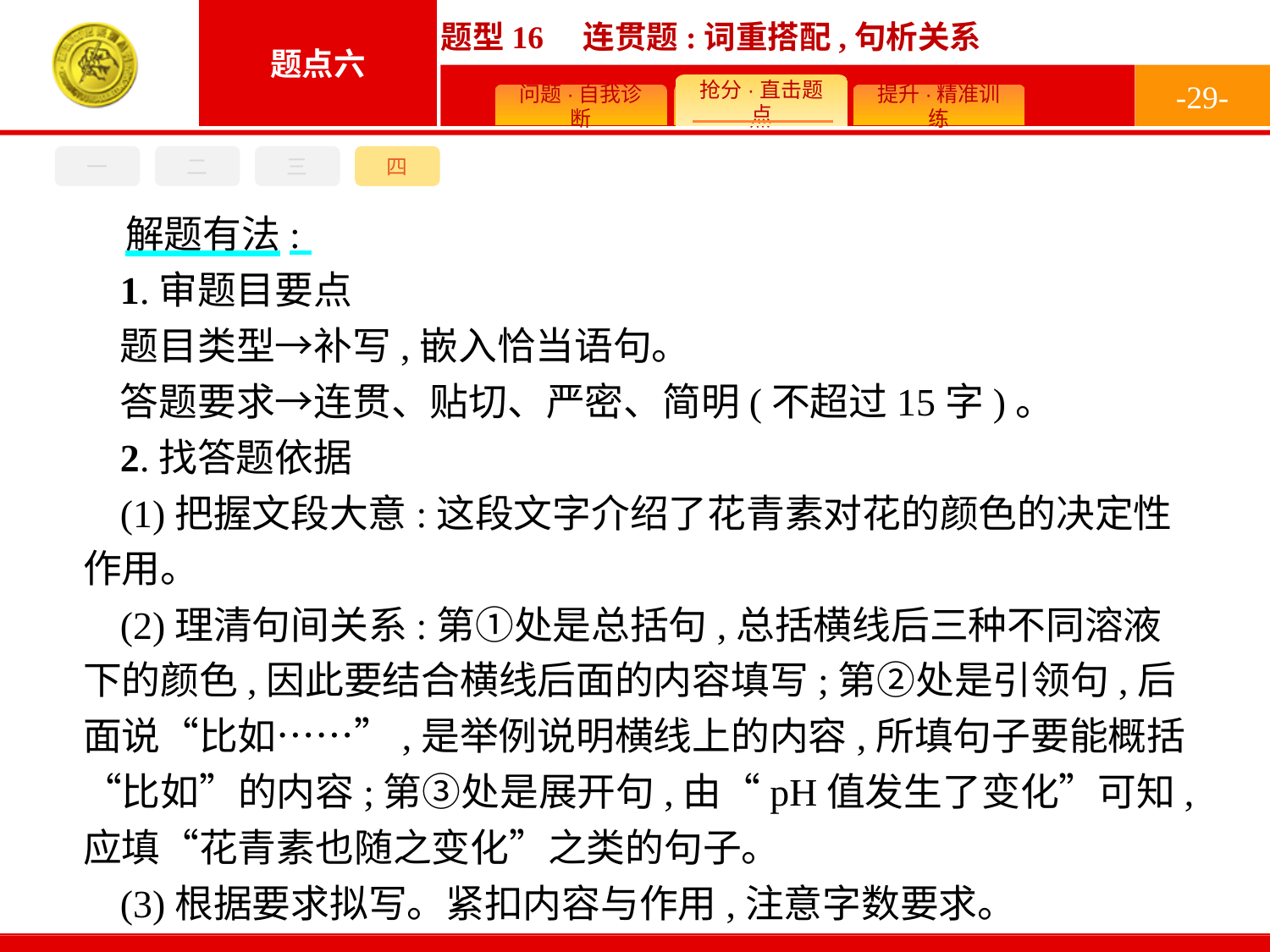

-29-
一
二
三
四
解题有法:
1.审题目要点
题目类型→补写,嵌入恰当语句。
答题要求→连贯、贴切、严密、简明(不超过15字)。
2.找答题依据
(1)把握文段大意:这段文字介绍了花青素对花的颜色的决定性作用。
(2)理清句间关系:第①处是总括句,总括横线后三种不同溶液下的颜色,因此要结合横线后面的内容填写;第②处是引领句,后面说“比如……”,是举例说明横线上的内容,所填句子要能概括“比如”的内容;第③处是展开句,由“pH值发生了变化”可知,应填“花青素也随之变化”之类的句子。
(3)根据要求拟写。紧扣内容与作用,注意字数要求。